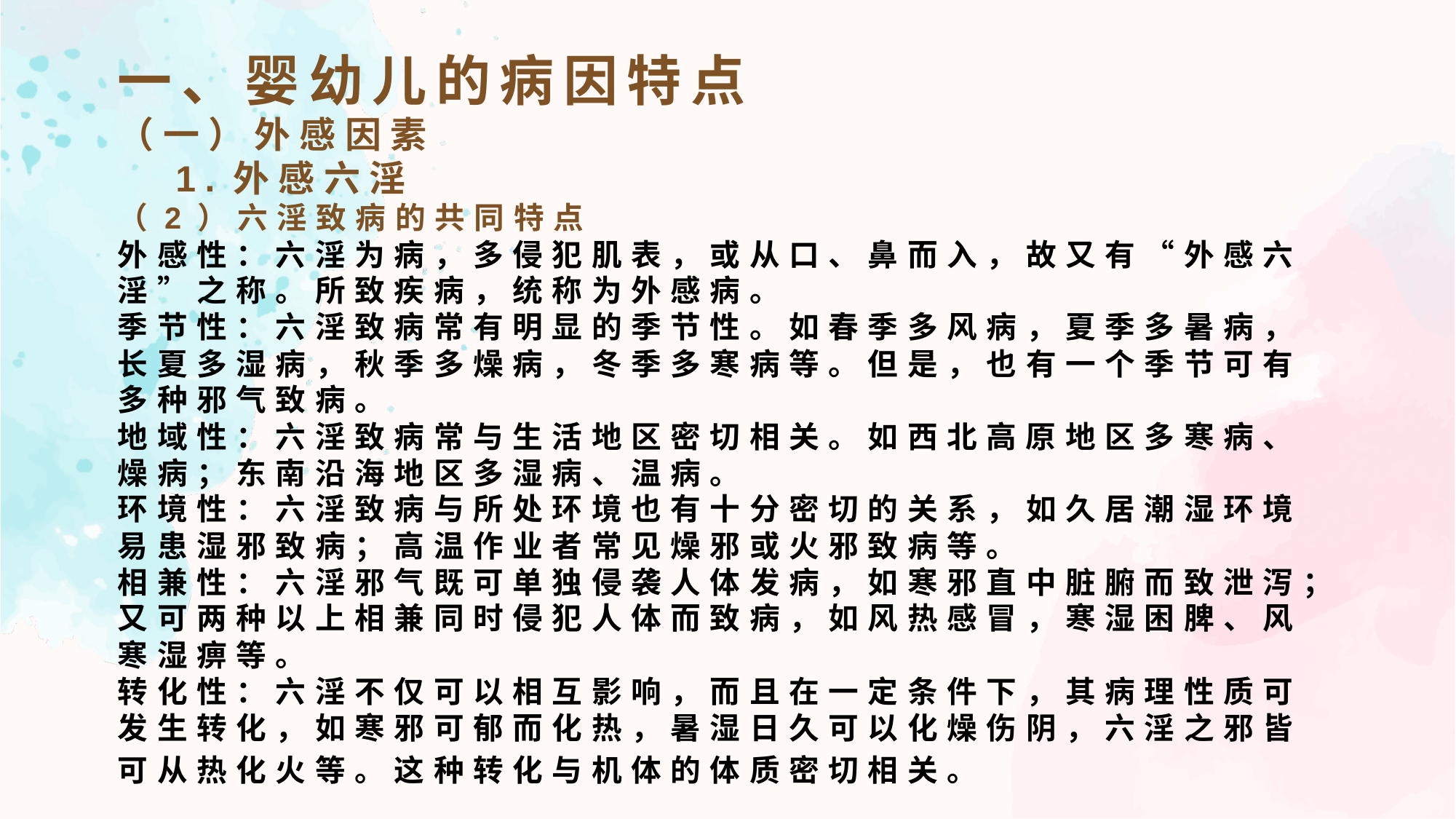

一、婴幼儿的病因特点
（一）外感因素
   1.外感六淫
（2）六淫致病的共同特点
外感性：六淫为病，多侵犯肌表，或从口、鼻而入，故又有“外感六淫”之称。所致疾病，统称为外感病。
季节性：六淫致病常有明显的季节性。如春季多风病，夏季多暑病，长夏多湿病，秋季多燥病，冬季多寒病等。但是，也有一个季节可有多种邪气致病。
地域性：六淫致病常与生活地区密切相关。如西北高原地区多寒病、燥病；东南沿海地区多湿病、温病。
环境性：六淫致病与所处环境也有十分密切的关系，如久居潮湿环境易患湿邪致病；高温作业者常见燥邪或火邪致病等。
相兼性：六淫邪气既可单独侵袭人体发病，如寒邪直中脏腑而致泄泻；又可两种以上相兼同时侵犯人体而致病，如风热感冒，寒湿困脾、风寒湿痹等。
转化性：六淫不仅可以相互影响，而且在一定条件下，其病理性质可发生转化，如寒邪可郁而化热，暑湿日久可以化燥伤阴，六淫之邪皆可从热化火等。这种转化与机体的体质密切相关。